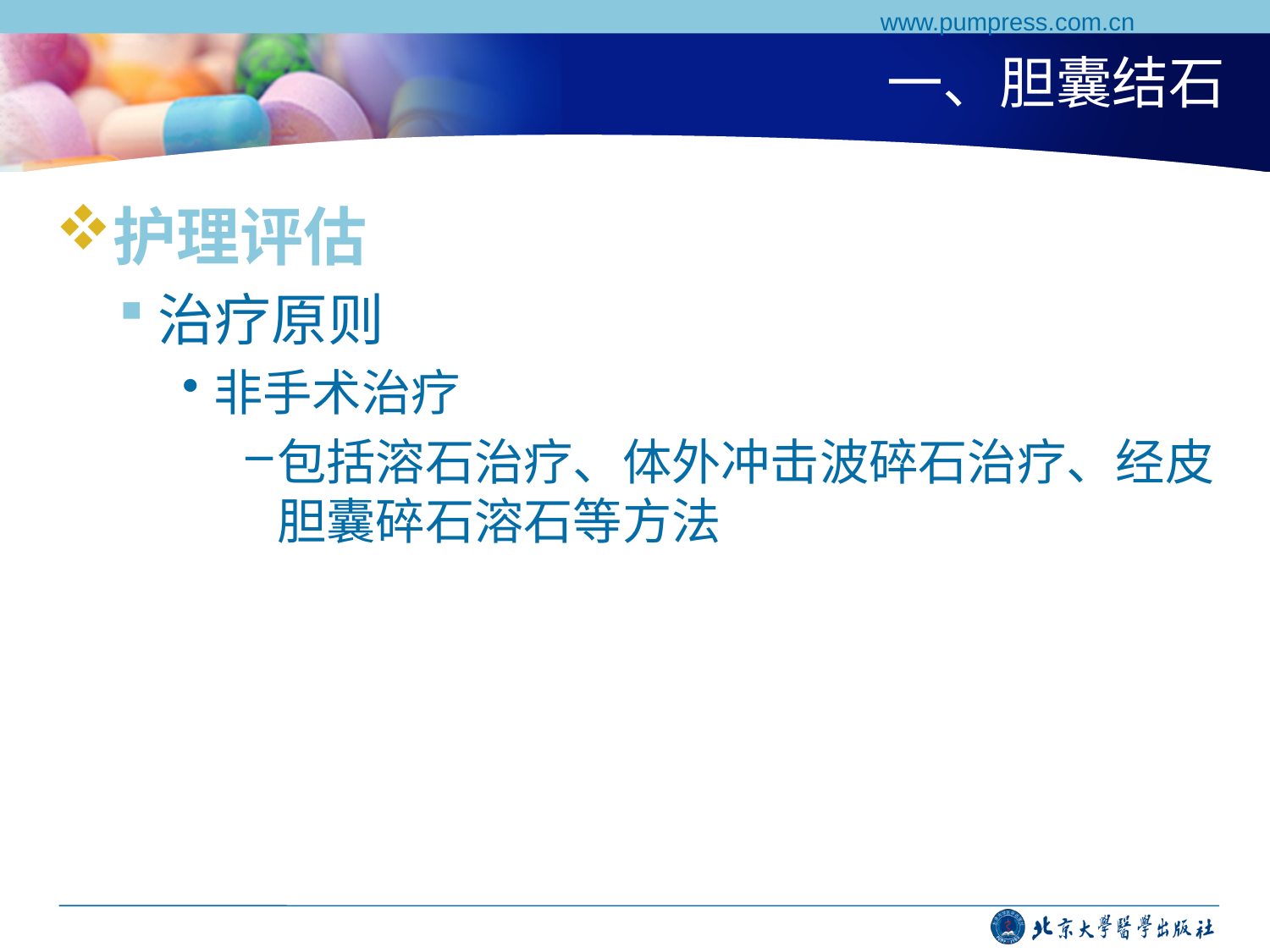

www.pumpress.com.cn
# 一、胆囊结石
护理评估
治疗原则
非手术治疗
包括溶石治疗、体外冲击波碎石治疗、经皮胆囊碎石溶石等方法